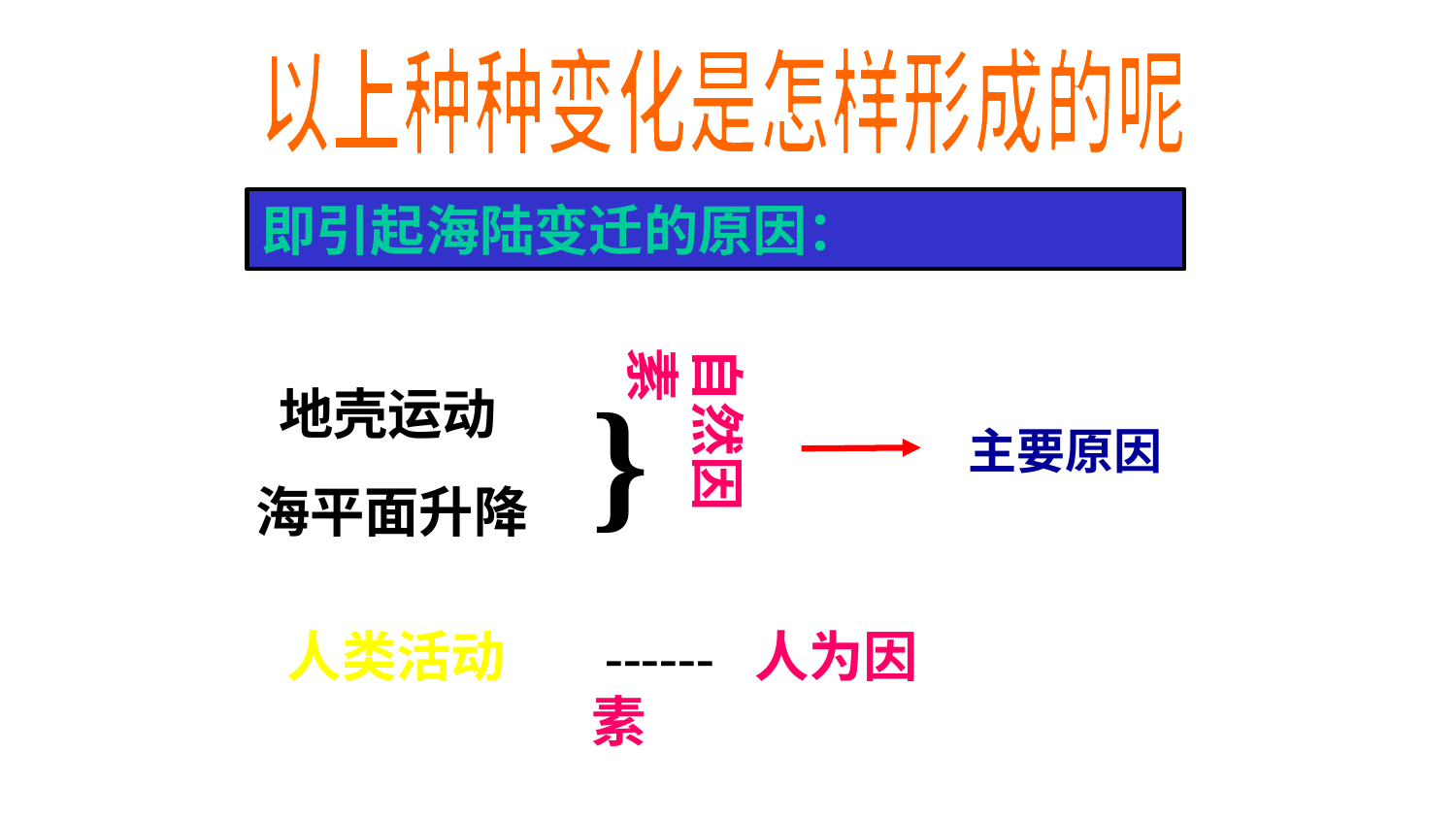

以上种种变化是怎样形成的呢
即引起海陆变迁的原因：
自然因素
}
地壳运动
主要原因

海平面升降
人类活动
 ------  人为因素